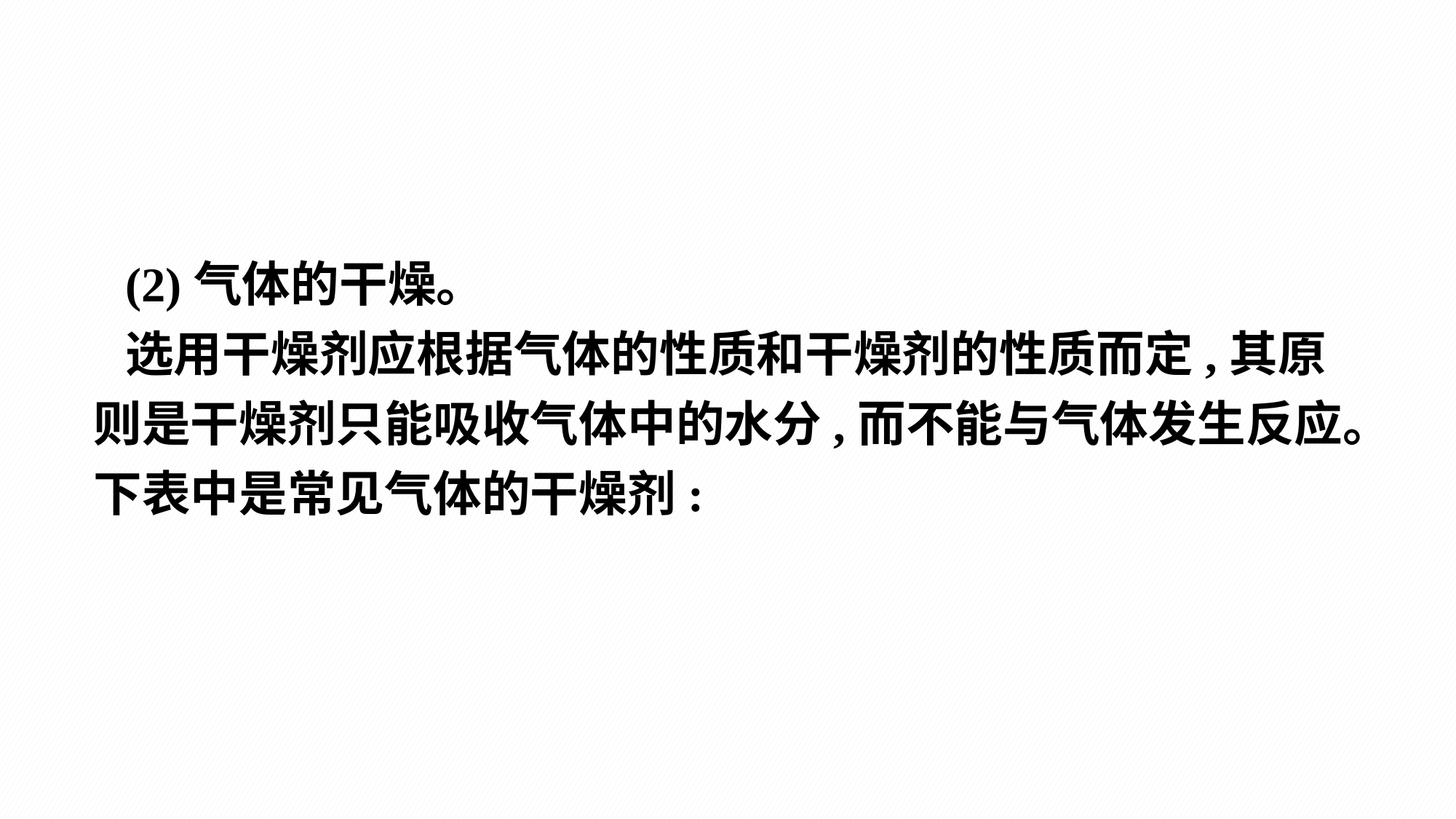

(2)气体的干燥。
选用干燥剂应根据气体的性质和干燥剂的性质而定,其原则是干燥剂只能吸收气体中的水分,而不能与气体发生反应。下表中是常见气体的干燥剂: